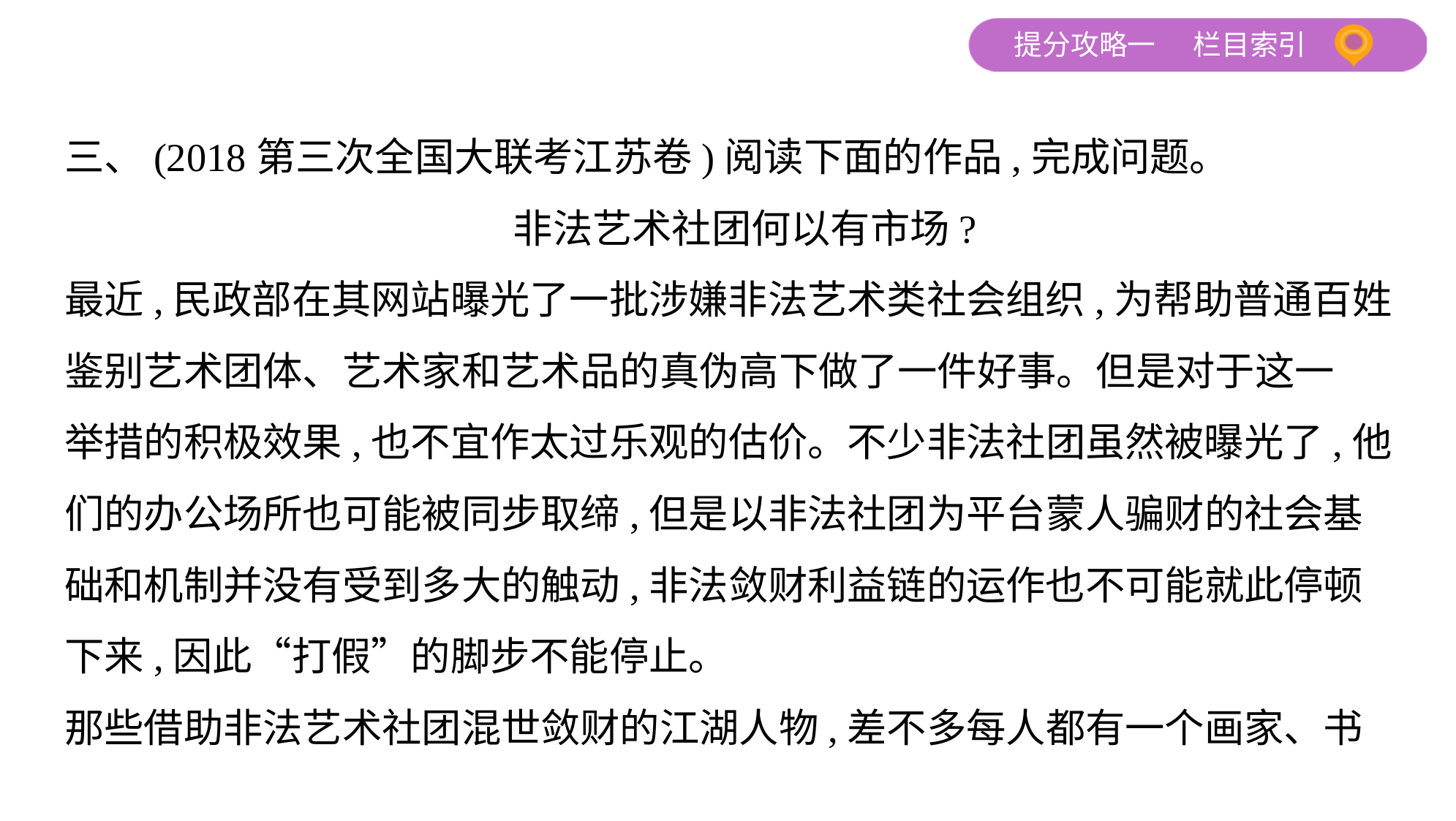

三、(2018第三次全国大联考江苏卷)阅读下面的作品,完成问题。
非法艺术社团何以有市场?
最近,民政部在其网站曝光了一批涉嫌非法艺术类社会组织,为帮助普通百姓
鉴别艺术团体、艺术家和艺术品的真伪高下做了一件好事。但是对于这一
举措的积极效果,也不宜作太过乐观的估价。不少非法社团虽然被曝光了,他
们的办公场所也可能被同步取缔,但是以非法社团为平台蒙人骗财的社会基
础和机制并没有受到多大的触动,非法敛财利益链的运作也不可能就此停顿
下来,因此“打假”的脚步不能停止。
那些借助非法艺术社团混世敛财的江湖人物,差不多每人都有一个画家、书